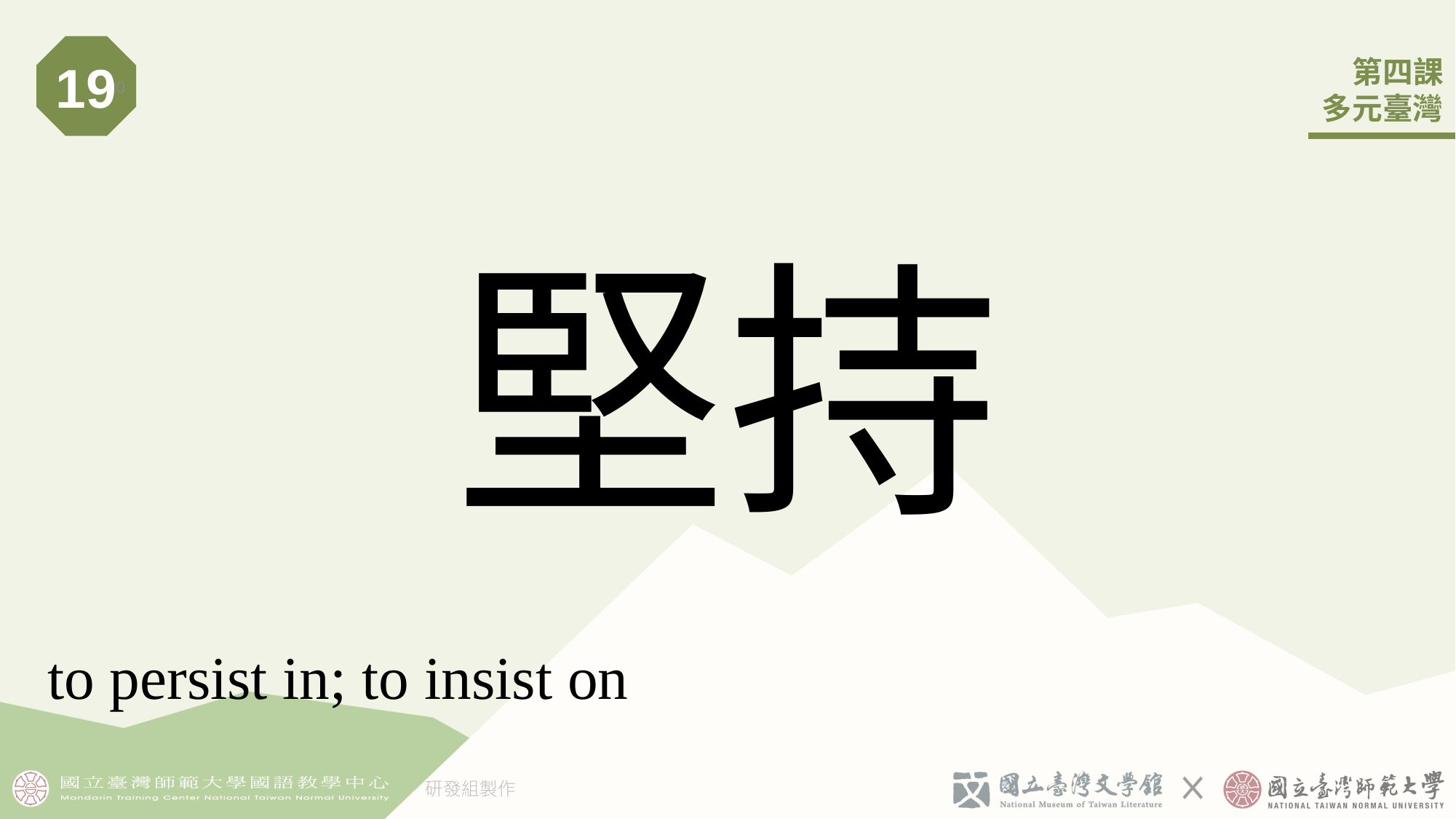

19
20
# 堅持
to persist in; to insist on